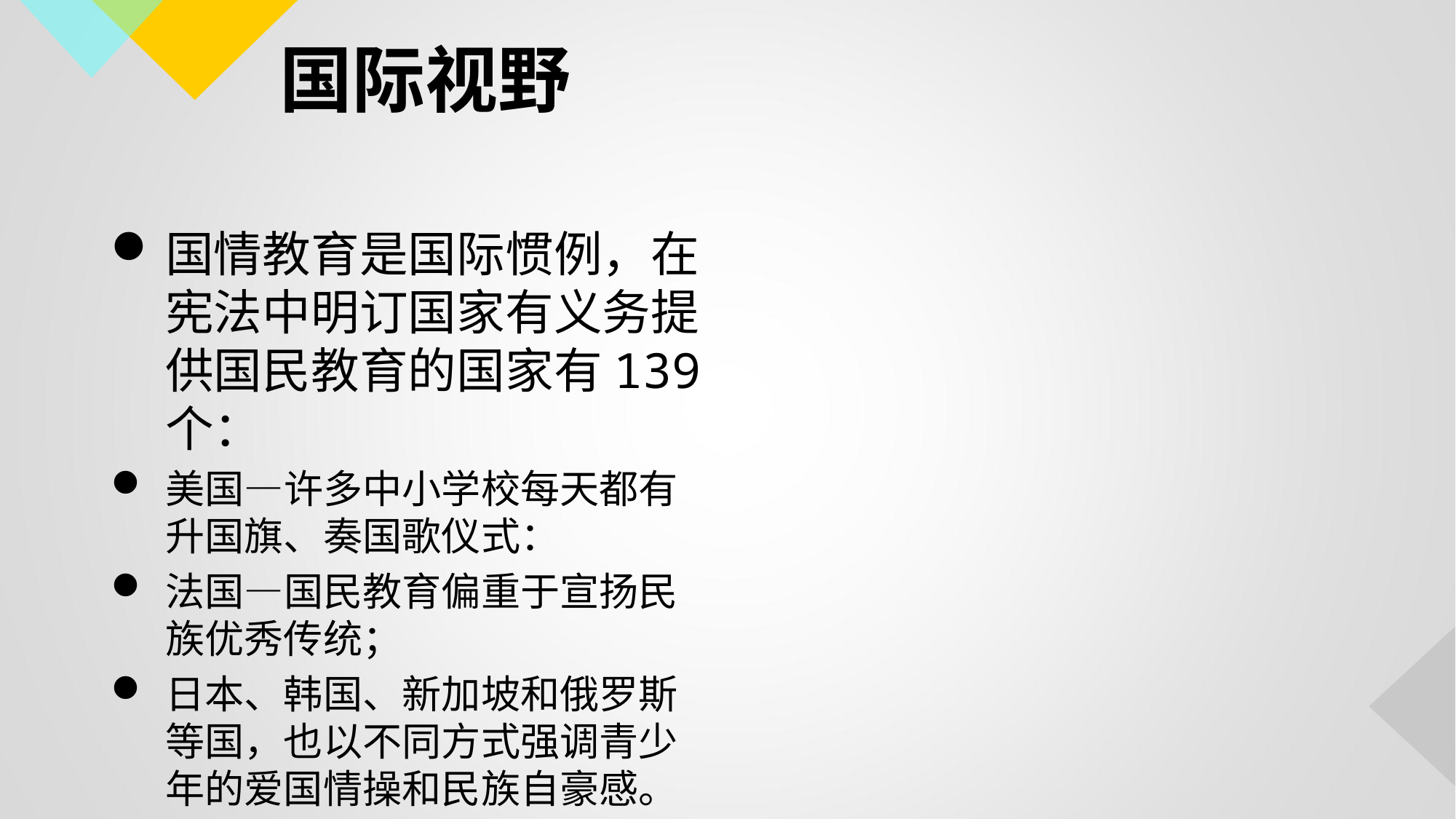

# 国际视野
国情教育是国际惯例，在宪法中明订国家有义务提供国民教育的国家有139个：
美国—许多中小学校每天都有升国旗、奏国歌仪式：
法国—国民教育偏重于宣扬民族优秀传统；
日本、韩国、新加坡和俄罗斯等国，也以不同方式强调青少年的爱国情操和民族自豪感。